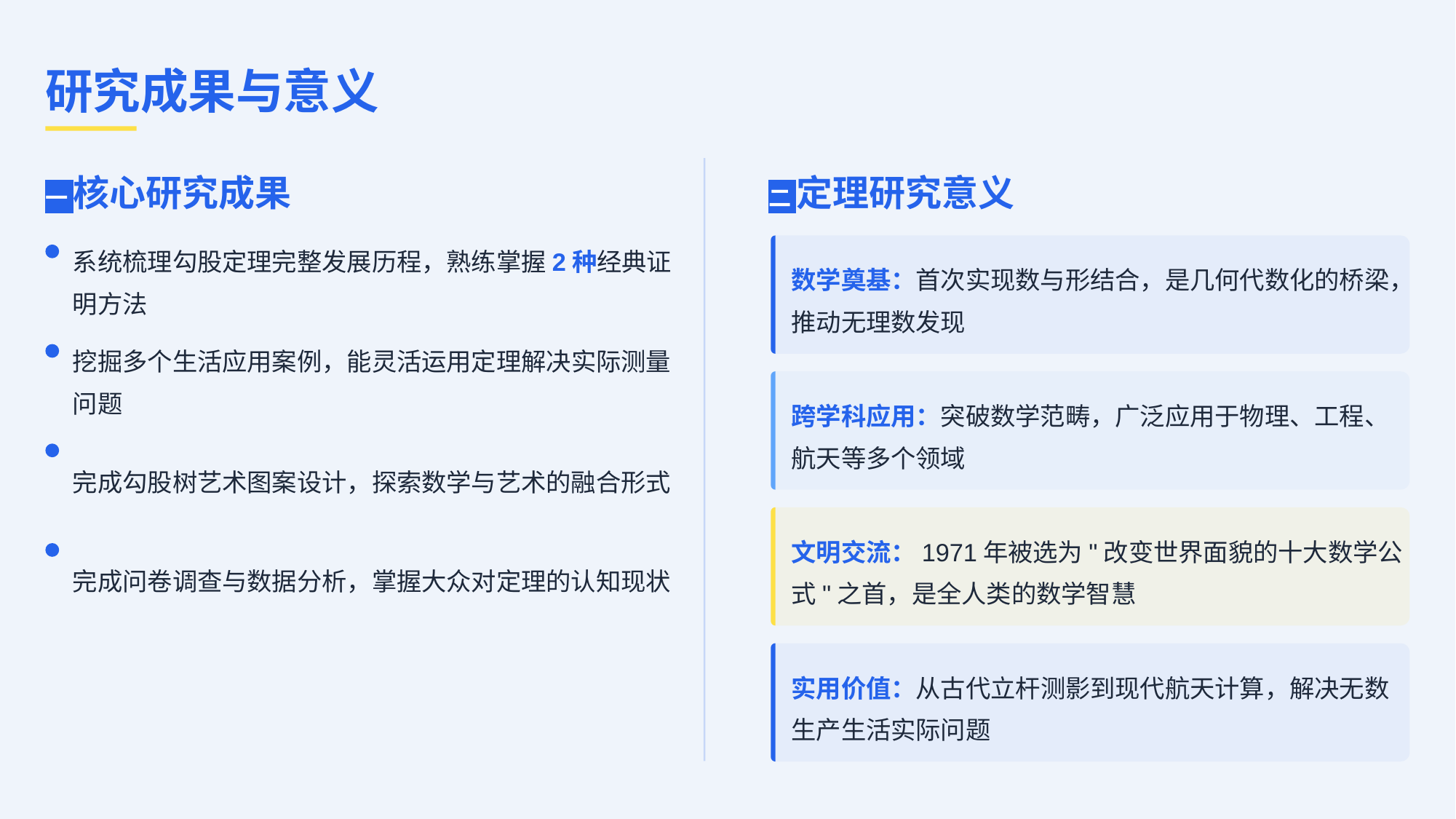

研究成果与意义

一 核心研究成果

二 定理研究意义
系统梳理勾股定理完整发展历程，熟练掌握2种经典证明方法

数学奠基：首次实现数与形结合，是几何代数化的桥梁，推动无理数发现
挖掘多个生活应用案例，能灵活运用定理解决实际测量问题

跨学科应用：突破数学范畴，广泛应用于物理、工程、航天等多个领域
完成勾股树艺术图案设计，探索数学与艺术的融合形式

文明交流：1971年被选为"改变世界面貌的十大数学公式"之首，是全人类的数学智慧
完成问卷调查与数据分析，掌握大众对定理的认知现状

实用价值：从古代立杆测影到现代航天计算，解决无数生产生活实际问题